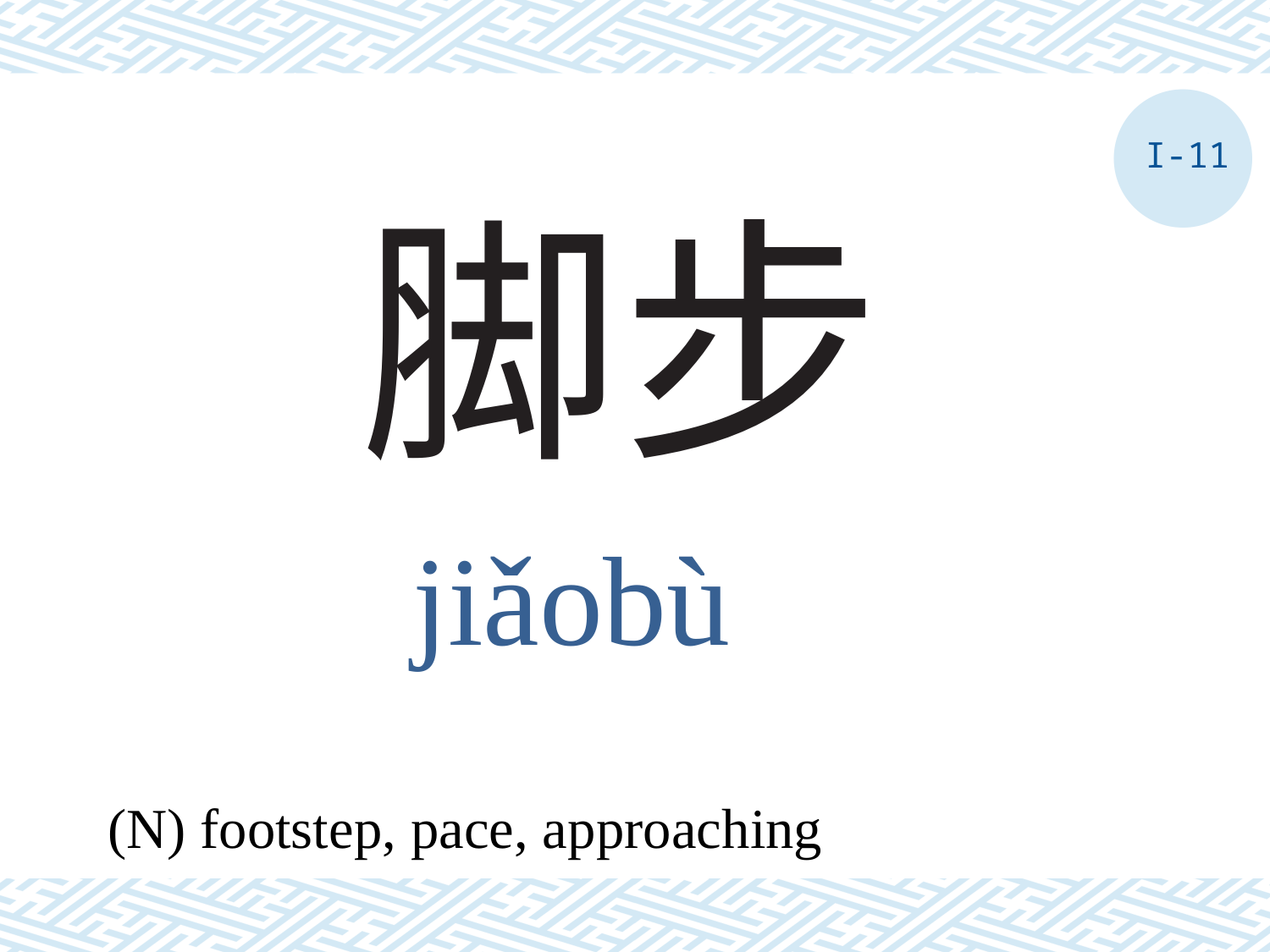

I-11

# 脚步
jiǎobù
(N) footstep, pace, approaching